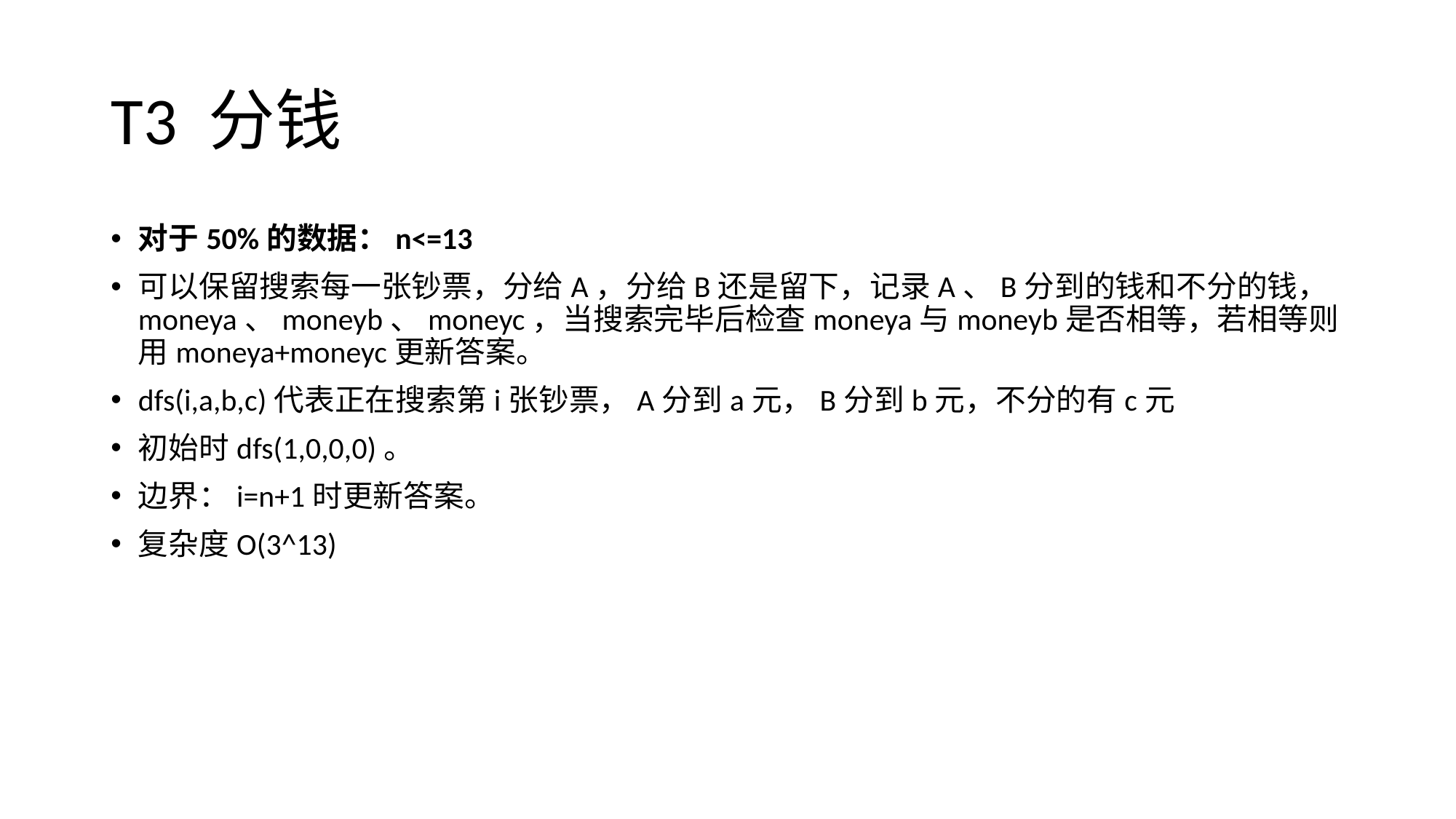

# T3 分钱
对于50%的数据：n<=13
可以保留搜索每一张钞票，分给A，分给B还是留下，记录A、B分到的钱和不分的钱，moneya、moneyb、moneyc，当搜索完毕后检查moneya与moneyb是否相等，若相等则用moneya+moneyc更新答案。
dfs(i,a,b,c)代表正在搜索第i张钞票，A分到a元，B分到b元，不分的有c元
初始时dfs(1,0,0,0)。
边界：i=n+1时更新答案。
复杂度O(3^13)